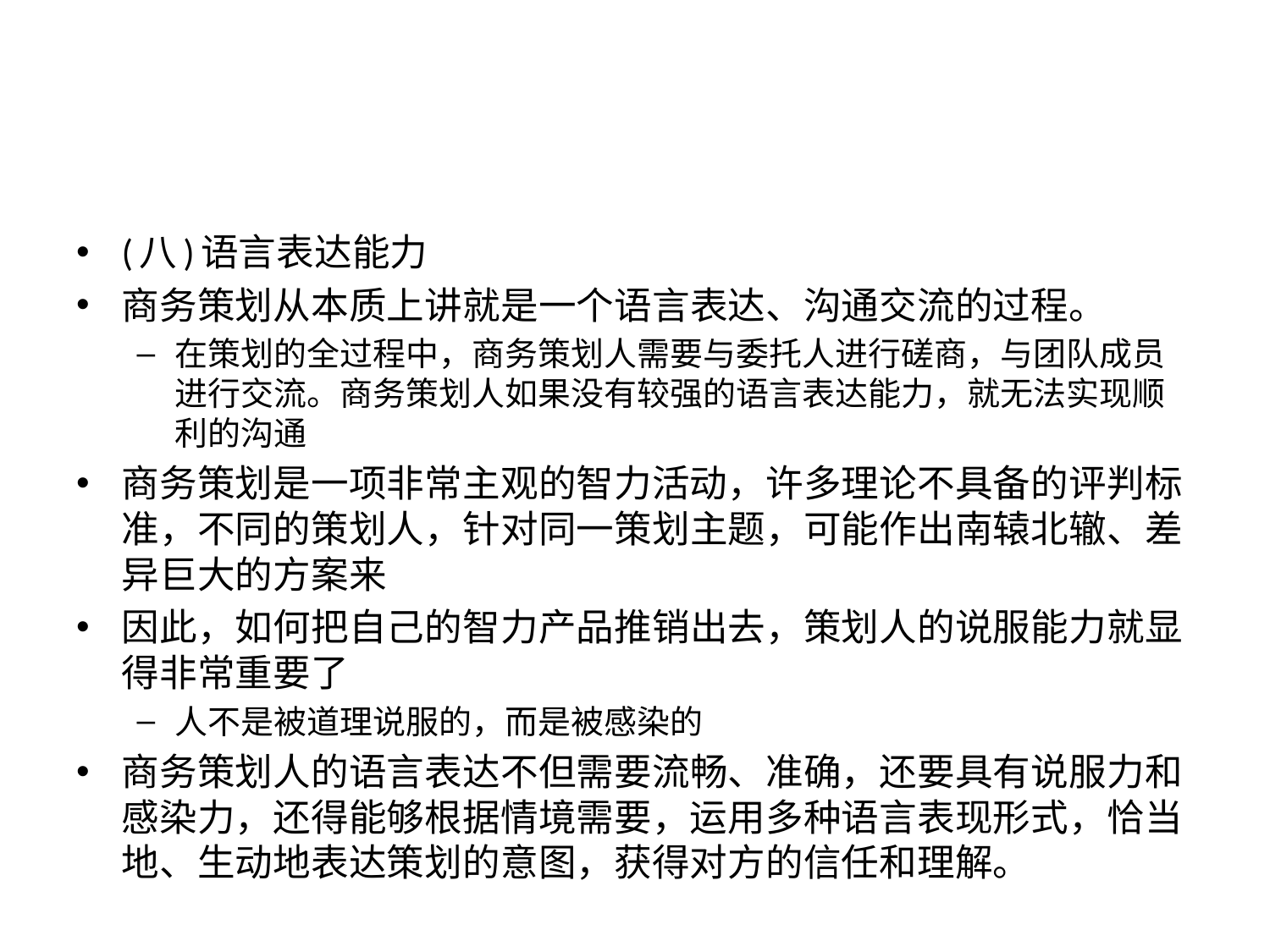

#
(八)语言表达能力
商务策划从本质上讲就是一个语言表达、沟通交流的过程。
在策划的全过程中，商务策划人需要与委托人进行磋商，与团队成员进行交流。商务策划人如果没有较强的语言表达能力，就无法实现顺利的沟通
商务策划是一项非常主观的智力活动，许多理论不具备的评判标准，不同的策划人，针对同一策划主题，可能作出南辕北辙、差异巨大的方案来
因此，如何把自己的智力产品推销出去，策划人的说服能力就显得非常重要了
人不是被道理说服的，而是被感染的
商务策划人的语言表达不但需要流畅、准确，还要具有说服力和感染力，还得能够根据情境需要，运用多种语言表现形式，恰当地、生动地表达策划的意图，获得对方的信任和理解。